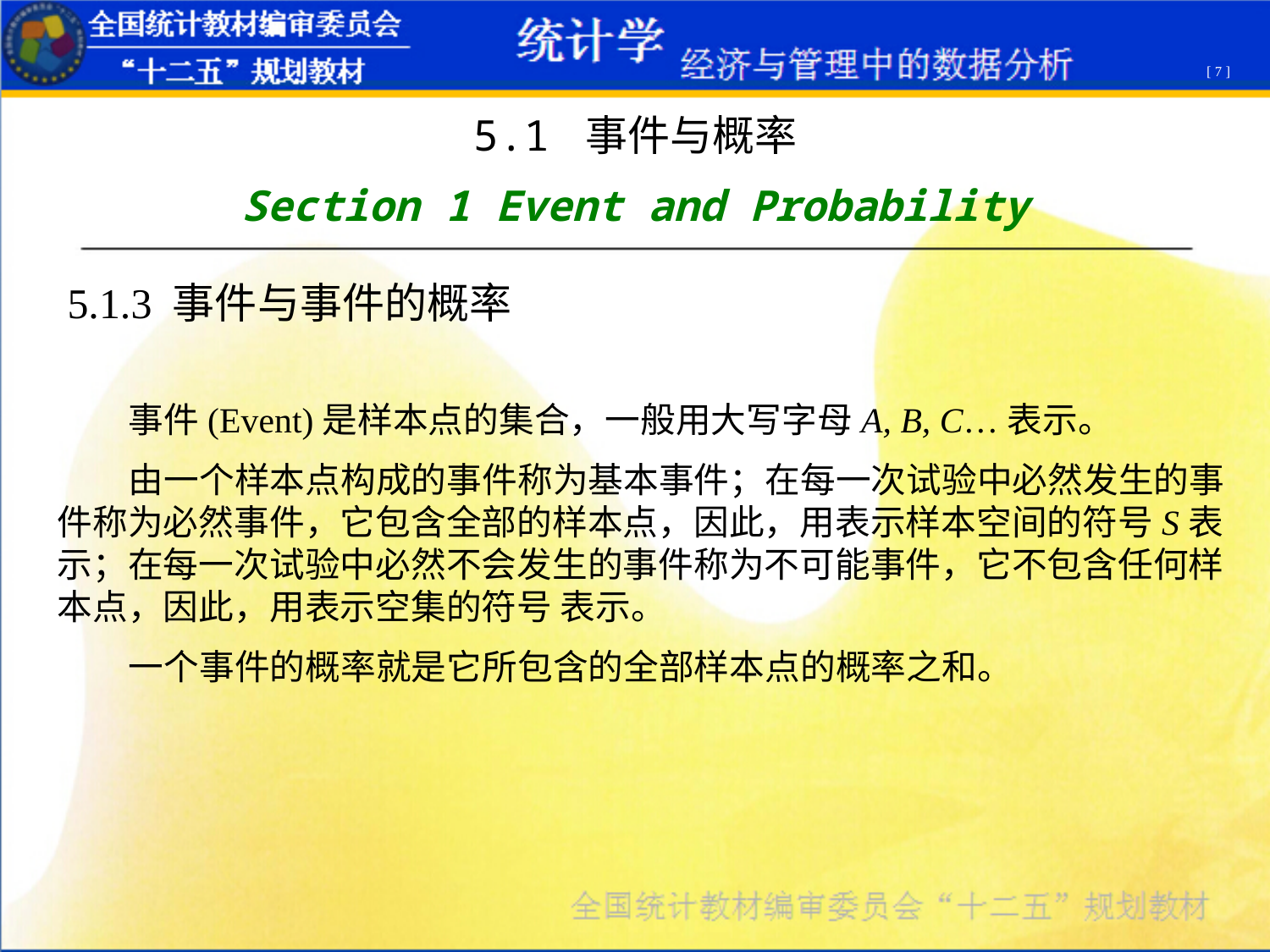

[ 7 ]
5.1 事件与概率
Section 1 Event and Probability
5.1.3 事件与事件的概率
        事件(Event)是样本点的集合，一般用大写字母A, B, C…表示。
        由一个样本点构成的事件称为基本事件；在每一次试验中必然发生的事件称为必然事件，它包含全部的样本点，因此，用表示样本空间的符号S表示；在每一次试验中必然不会发生的事件称为不可能事件，它不包含任何样本点，因此，用表示空集的符号 表示。
        一个事件的概率就是它所包含的全部样本点的概率之和。